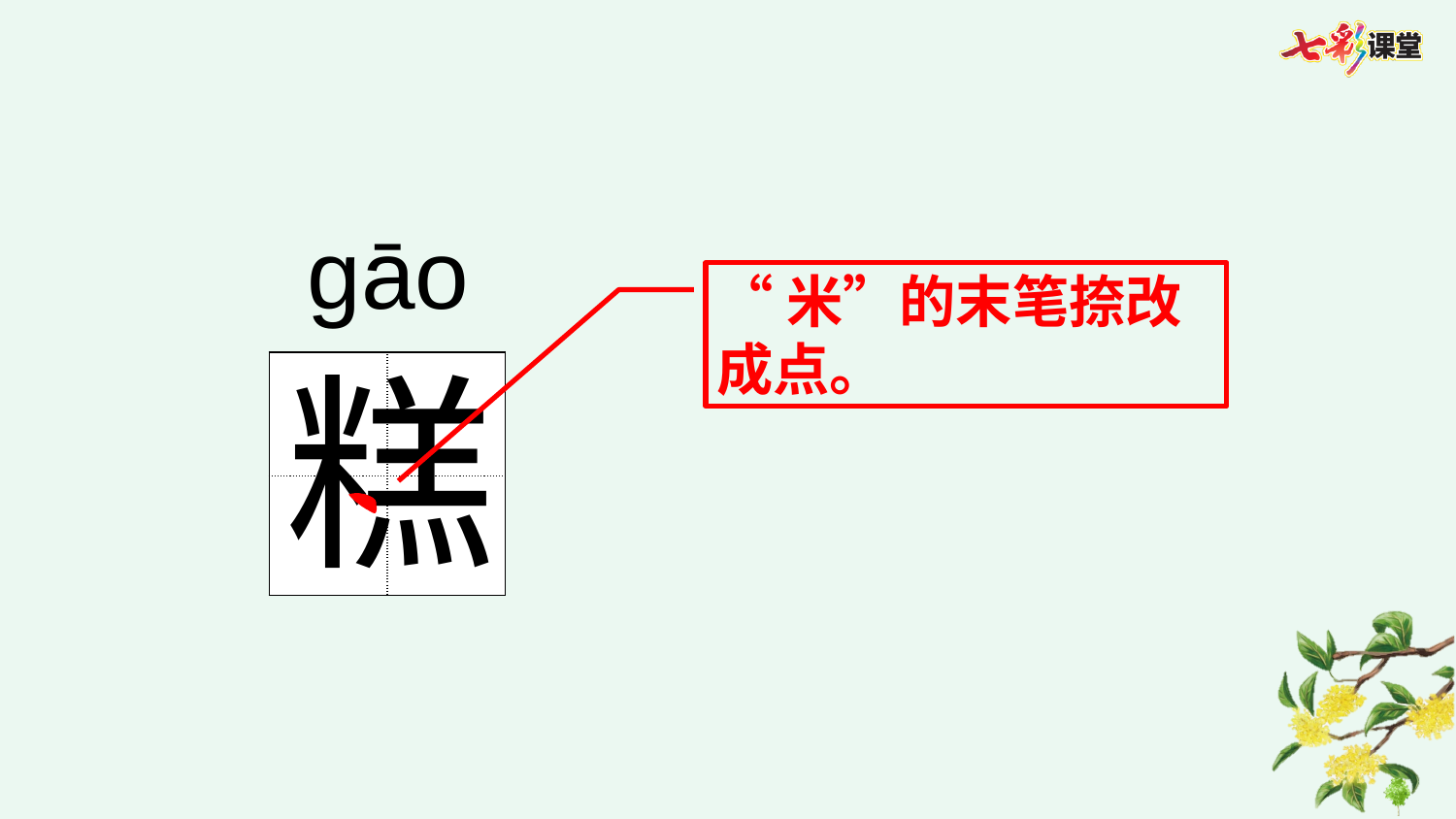

ɡāo
“米”的末笔捺改成点。
糕
|  |  |
| --- | --- |
|  |  |